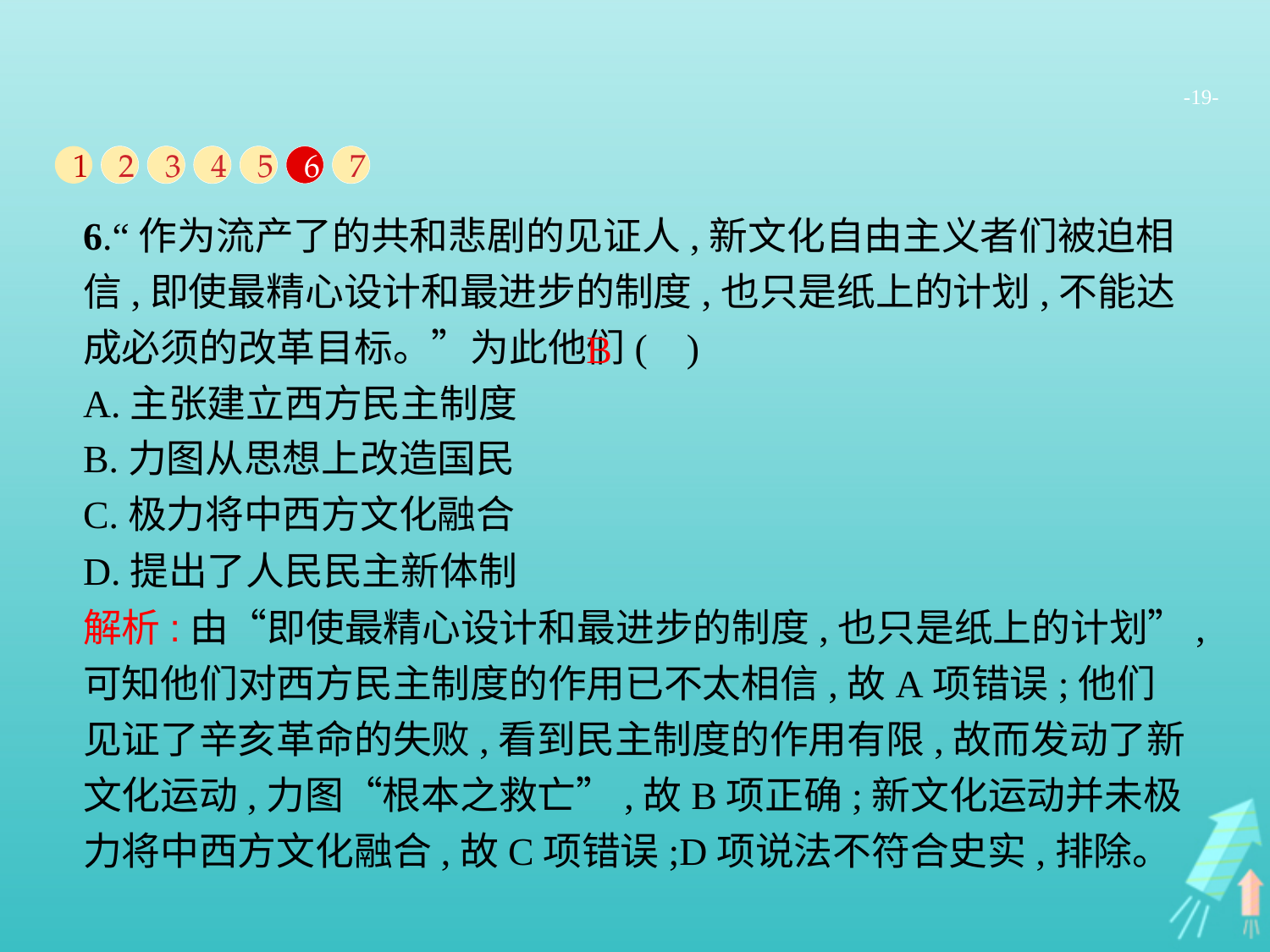

-19-
1
2
3
4
5
6
7
6.“作为流产了的共和悲剧的见证人,新文化自由主义者们被迫相信,即使最精心设计和最进步的制度,也只是纸上的计划,不能达成必须的改革目标。”为此他们(    )
A.主张建立西方民主制度
B.力图从思想上改造国民
C.极力将中西方文化融合
D.提出了人民民主新体制
B
解析:由“即使最精心设计和最进步的制度,也只是纸上的计划”,可知他们对西方民主制度的作用已不太相信,故A项错误;他们见证了辛亥革命的失败,看到民主制度的作用有限,故而发动了新文化运动,力图“根本之救亡”,故B项正确;新文化运动并未极力将中西方文化融合,故C项错误;D项说法不符合史实,排除。